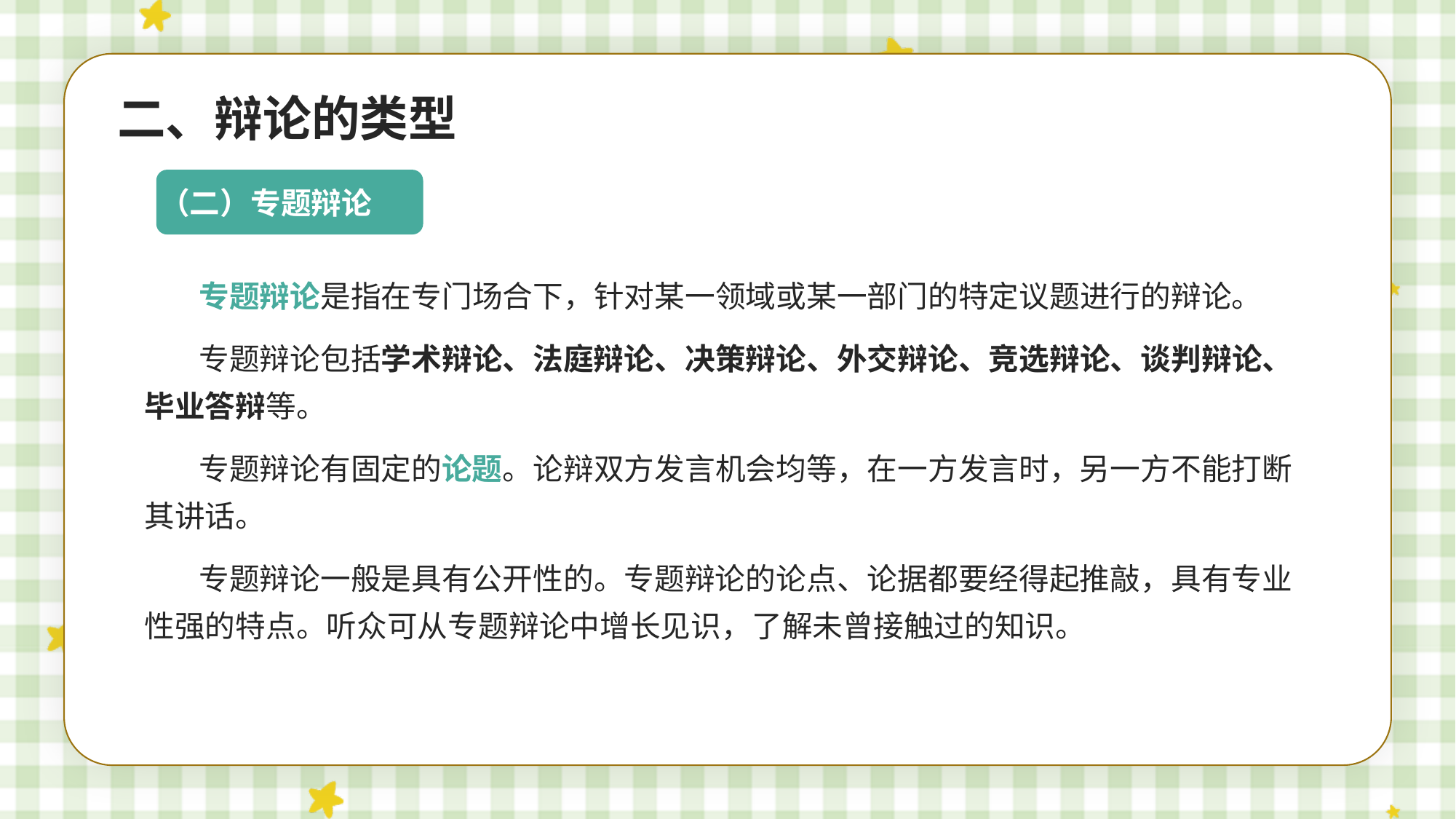

二、辩论的类型
（二）专题辩论
专题辩论是指在专门场合下，针对某一领域或某一部门的特定议题进行的辩论。
专题辩论包括学术辩论、法庭辩论、决策辩论、外交辩论、竞选辩论、谈判辩论、毕业答辩等。
专题辩论有固定的论题。论辩双方发言机会均等，在一方发言时，另一方不能打断其讲话。
专题辩论一般是具有公开性的。专题辩论的论点、论据都要经得起推敲，具有专业性强的特点。听众可从专题辩论中增长见识，了解未曾接触过的知识。